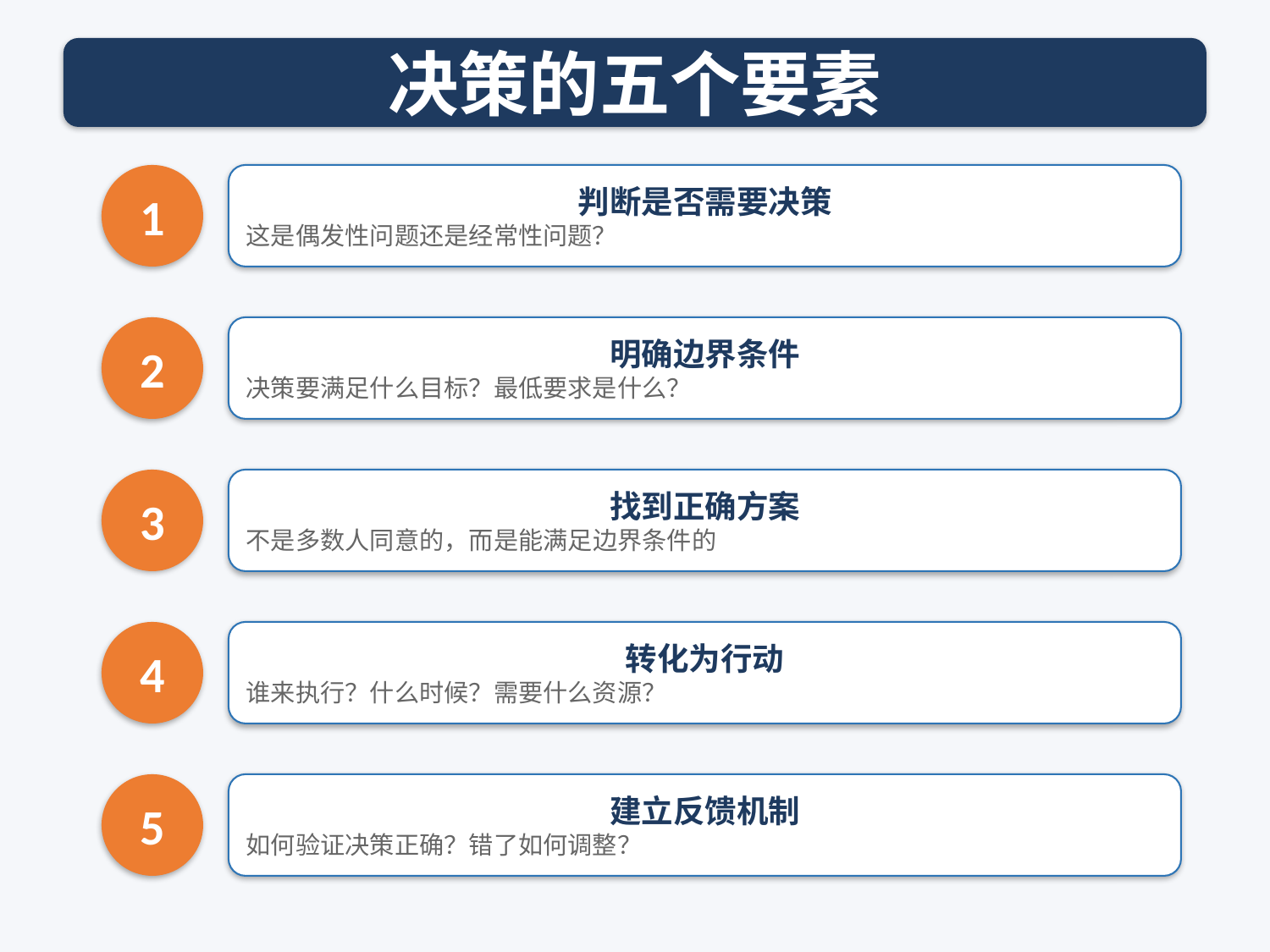

决策的五个要素
1
判断是否需要决策
这是偶发性问题还是经常性问题？
2
明确边界条件
决策要满足什么目标？最低要求是什么？
3
找到正确方案
不是多数人同意的，而是能满足边界条件的
4
转化为行动
谁来执行？什么时候？需要什么资源？
5
建立反馈机制
如何验证决策正确？错了如何调整？